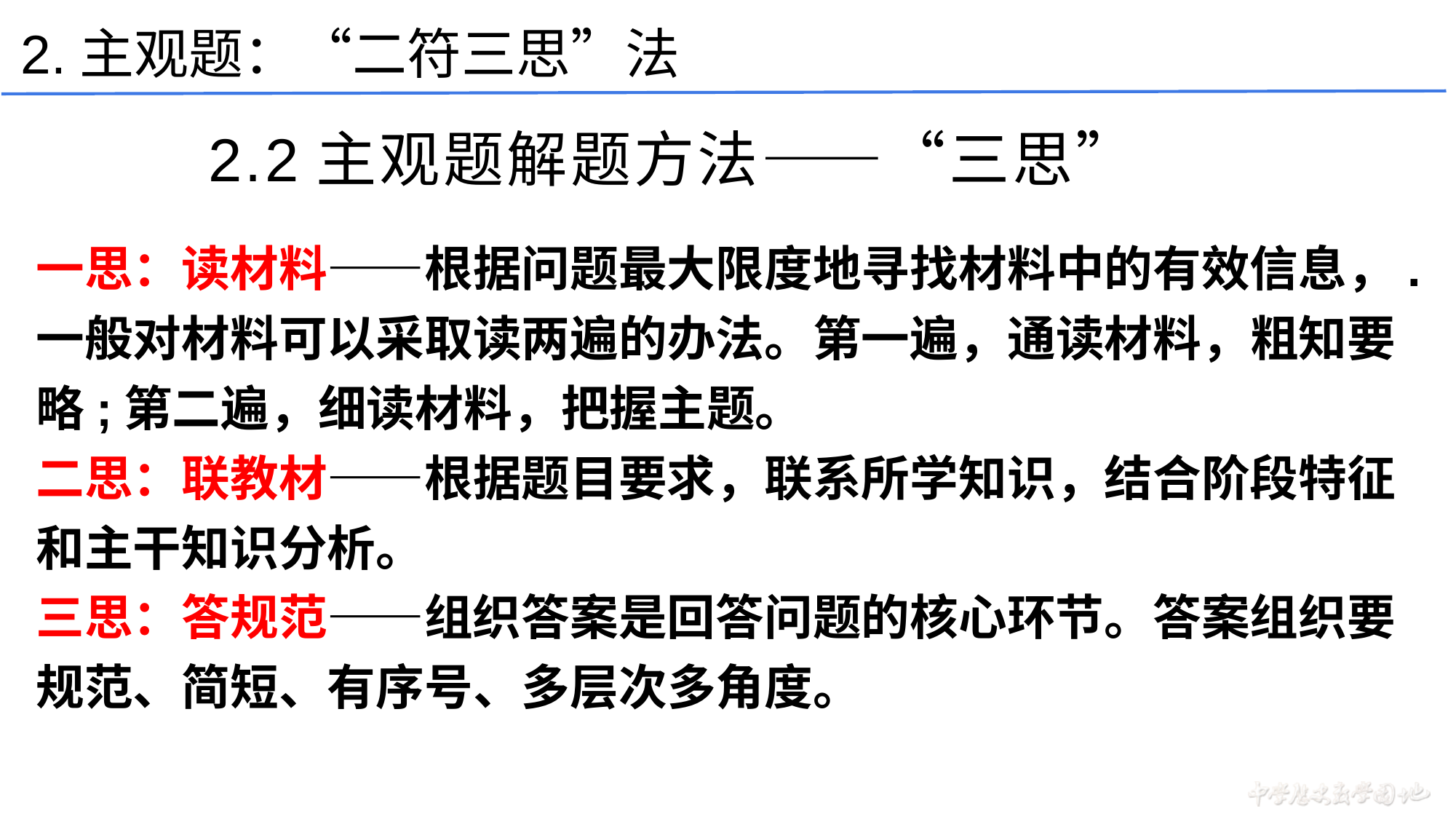

2.主观题：“二符三思”法
2.2主观题解题方法——“三思”
一思：读材料——根据问题最大限度地寻找材料中的有效信息，.一般对材料可以采取读两遍的办法。第一遍，通读材料，粗知要略;第二遍，细读材料，把握主题。
二思：联教材——根据题目要求，联系所学知识，结合阶段特征和主干知识分析。
三思：答规范——组织答案是回答问题的核心环节。答案组织要规范、简短、有序号、多层次多角度。